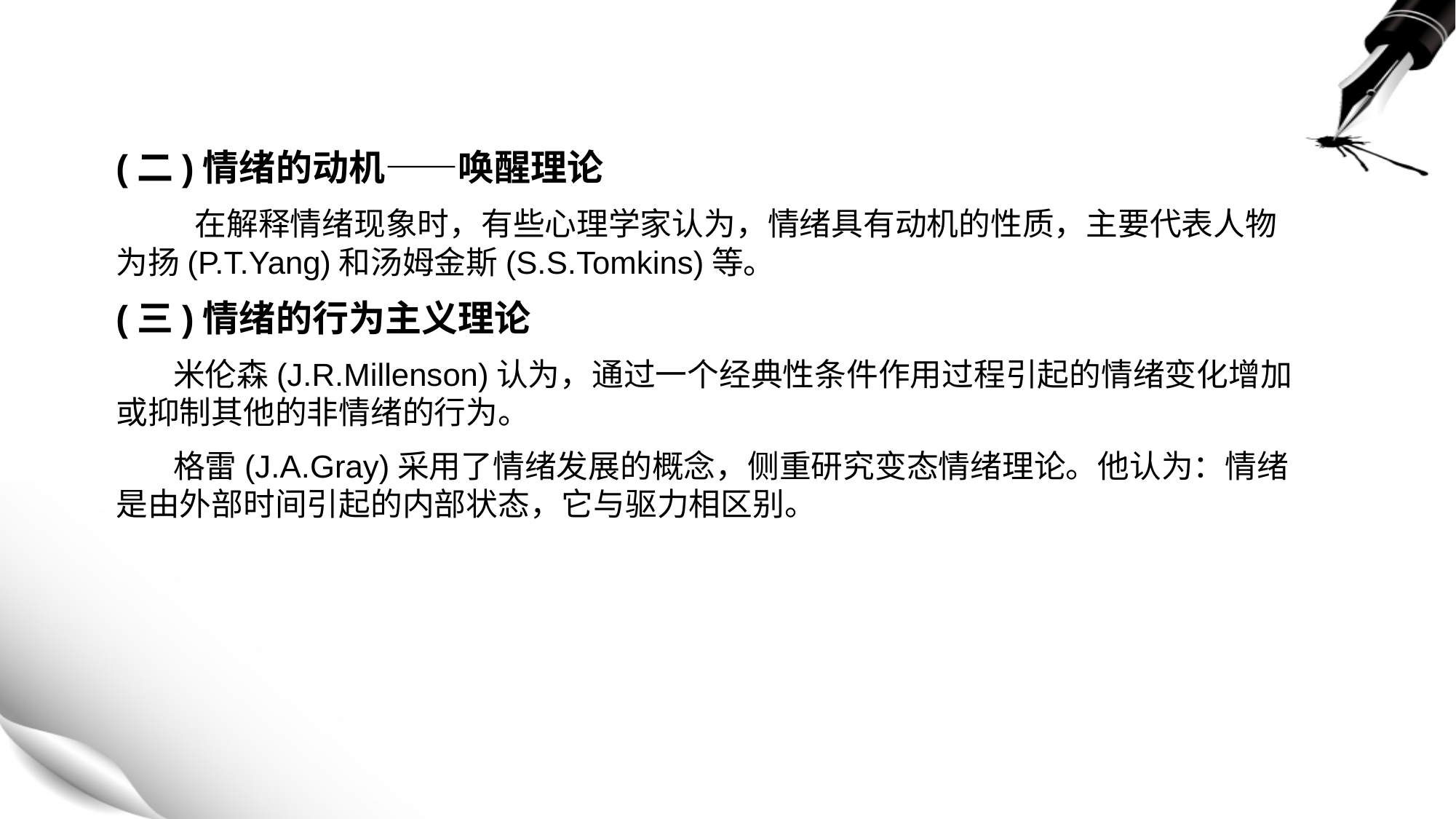

(二)情绪的动机——唤醒理论
          在解释情绪现象时，有些心理学家认为，情绪具有动机的性质，主要代表人物为扬(P.T.Yang)和汤姆金斯(S.S.Tomkins)等。
(三)情绪的行为主义理论
       米伦森(J.R.Millenson)认为，通过一个经典性条件作用过程引起的情绪变化增加或抑制其他的非情绪的行为。
       格雷(J.A.Gray)采用了情绪发展的概念，侧重研究变态情绪理论。他认为：情绪是由外部时间引起的内部状态，它与驱力相区别。